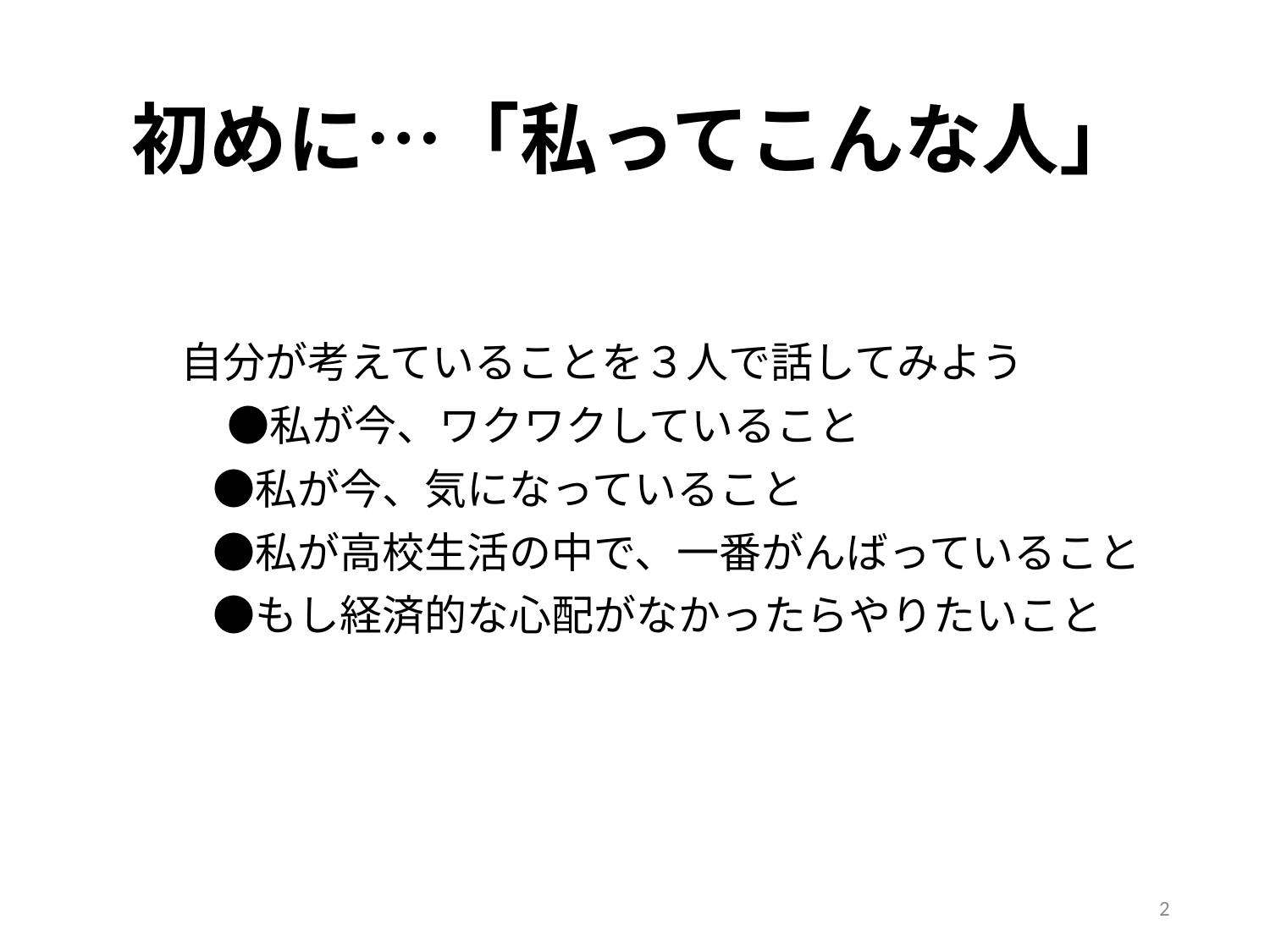

# 初めに…「私ってこんな人」

　    自分が考えていることを３人で話してみよう
　　  	●私が今、ワクワクしていること
　　   ●私が今、気になっていること
　　   ●私が高校生活の中で、一番がんばっていること
　　   ●もし経済的な心配がなかったらやりたいこと

2